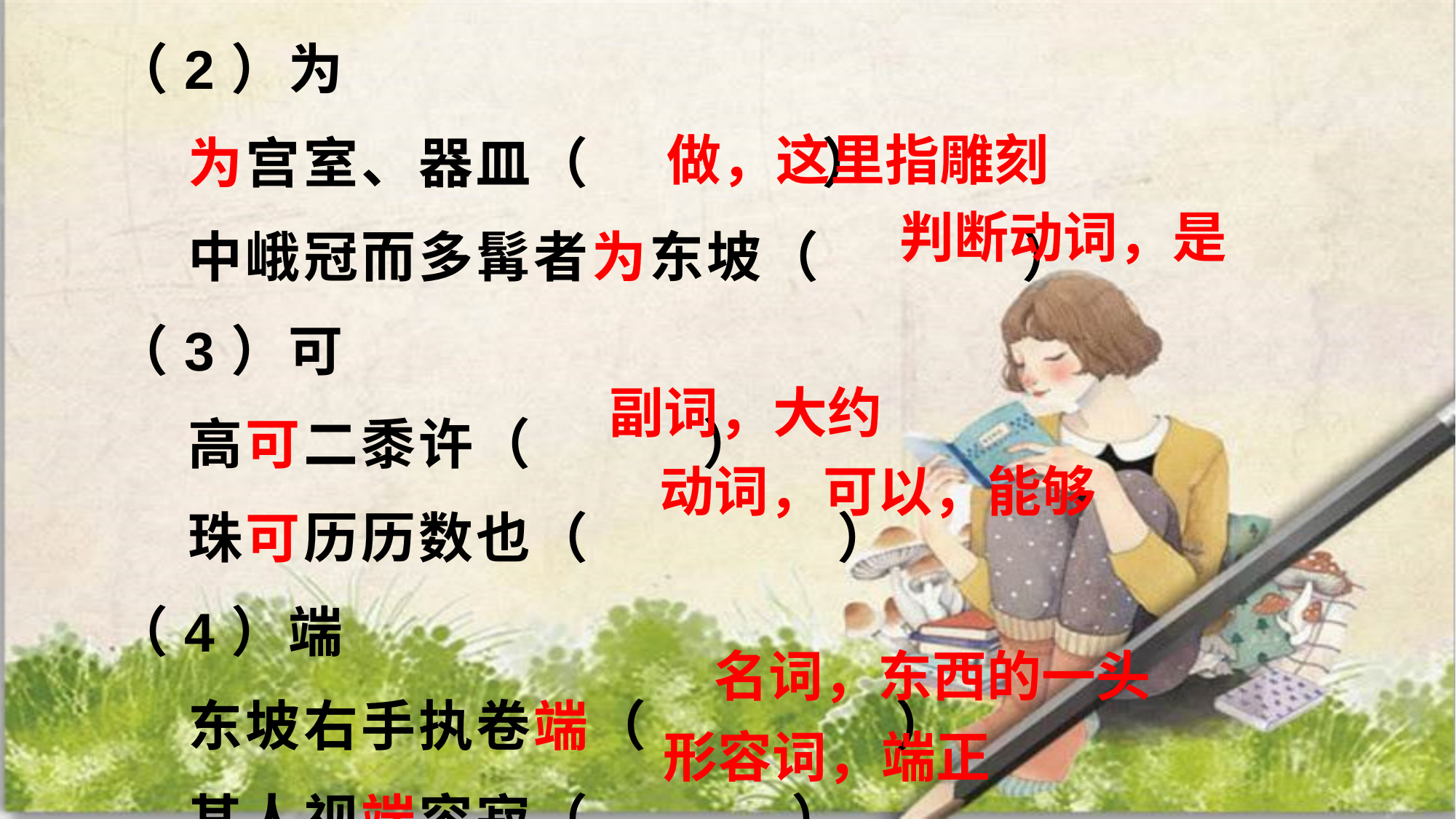

（2）为
    为宫室、器皿（               ）　    中峨冠而多髯者为东坡（             ）（3）可
    高可二黍许（           ）                珠可历历数也（                ）
（4）端
    东坡右手执卷端（                ）                其人视端容寂（             ）
做，这里指雕刻
判断动词，是
副词，大约
动词，可以，能够
名词，东西的一头
形容词，端正